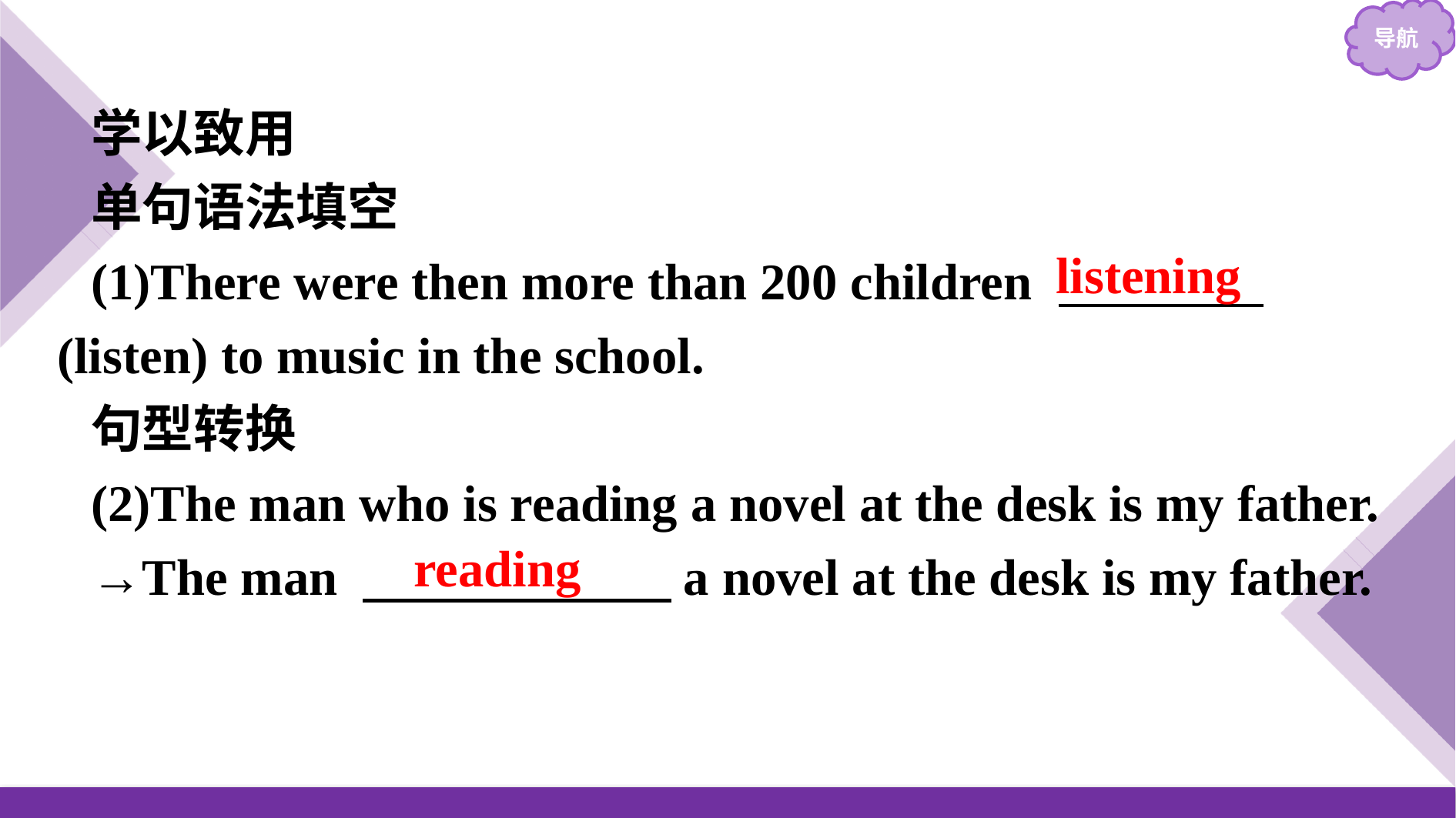

学以致用
单句语法填空
(1)There were then more than 200 children 　　　　(listen) to music in the school.
句型转换
(2)The man who is reading a novel at the desk is my father.
→The man 　　　　　　a novel at the desk is my father.
listening
reading